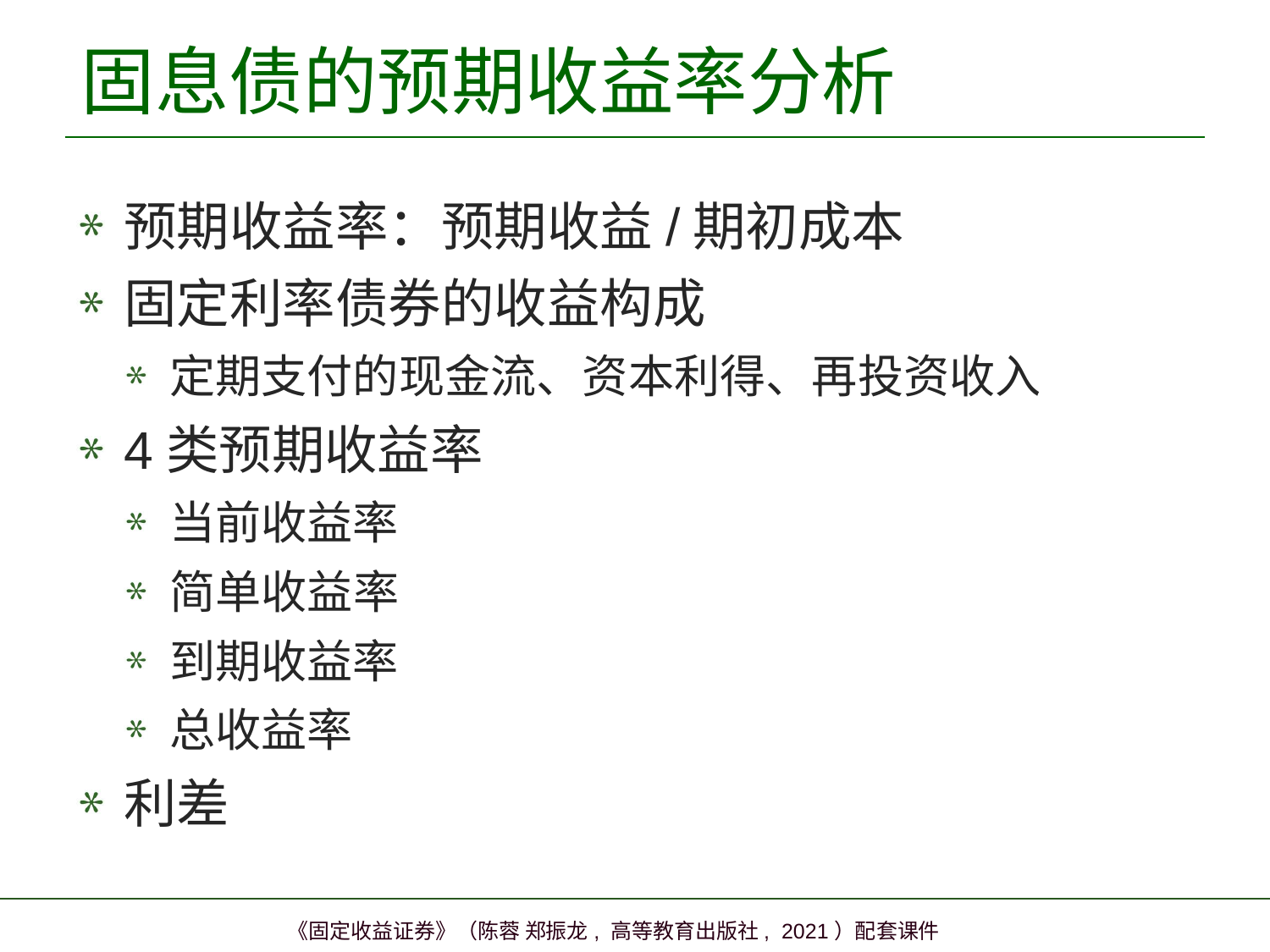

# 固息债的预期收益率分析

预期收益率：预期收益/期初成本
固定利率债券的收益构成
定期支付的现金流、资本利得、再投资收入
4类预期收益率
当前收益率
简单收益率
到期收益率
总收益率
利差